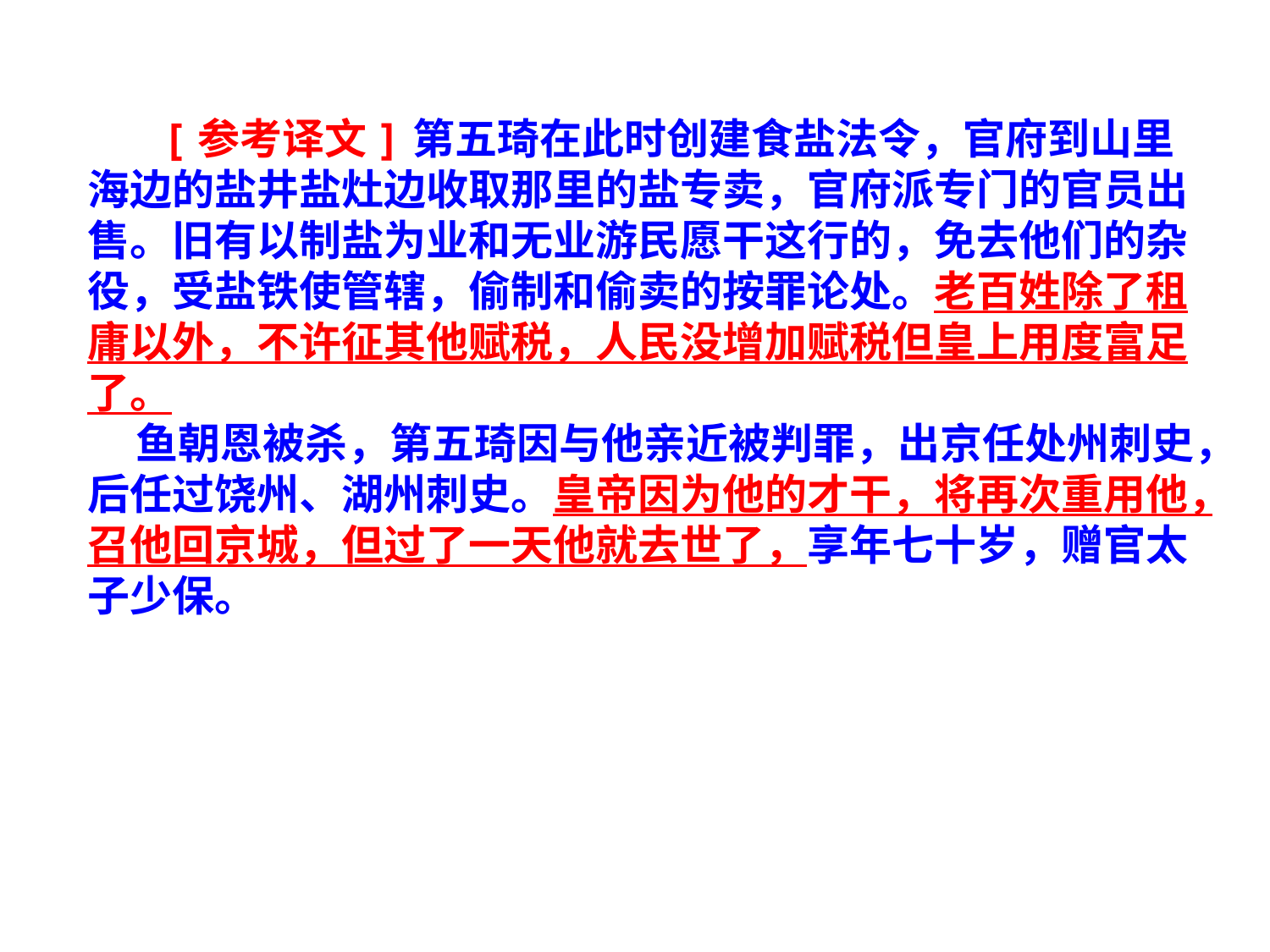

[参考译文]第五琦在此时创建食盐法令，官府到山里海边的盐井盐灶边收取那里的盐专卖，官府派专门的官员出售。旧有以制盐为业和无业游民愿干这行的，免去他们的杂役，受盐铁使管辖，偷制和偷卖的按罪论处。老百姓除了租庸以外，不许征其他赋税，人民没增加赋税但皇上用度富足了。
    鱼朝恩被杀，第五琦因与他亲近被判罪，出京任处州刺史，后任过饶州、湖州刺史。皇帝因为他的才干，将再次重用他，召他回京城，但过了一天他就去世了，享年七十岁，赠官太子少保。